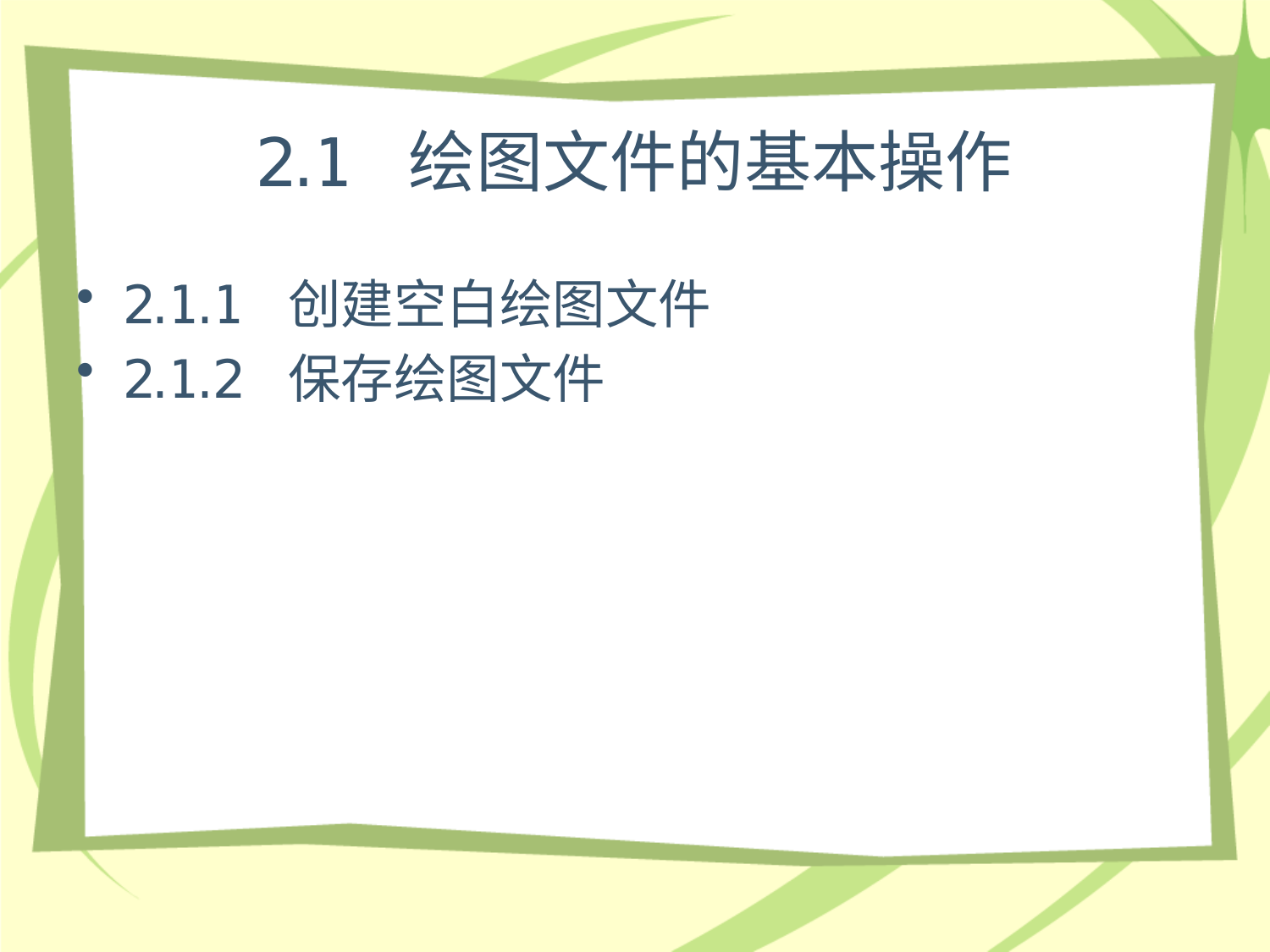

# 2.1  绘图文件的基本操作
2.1.1  创建空白绘图文件
2.1.2  保存绘图文件